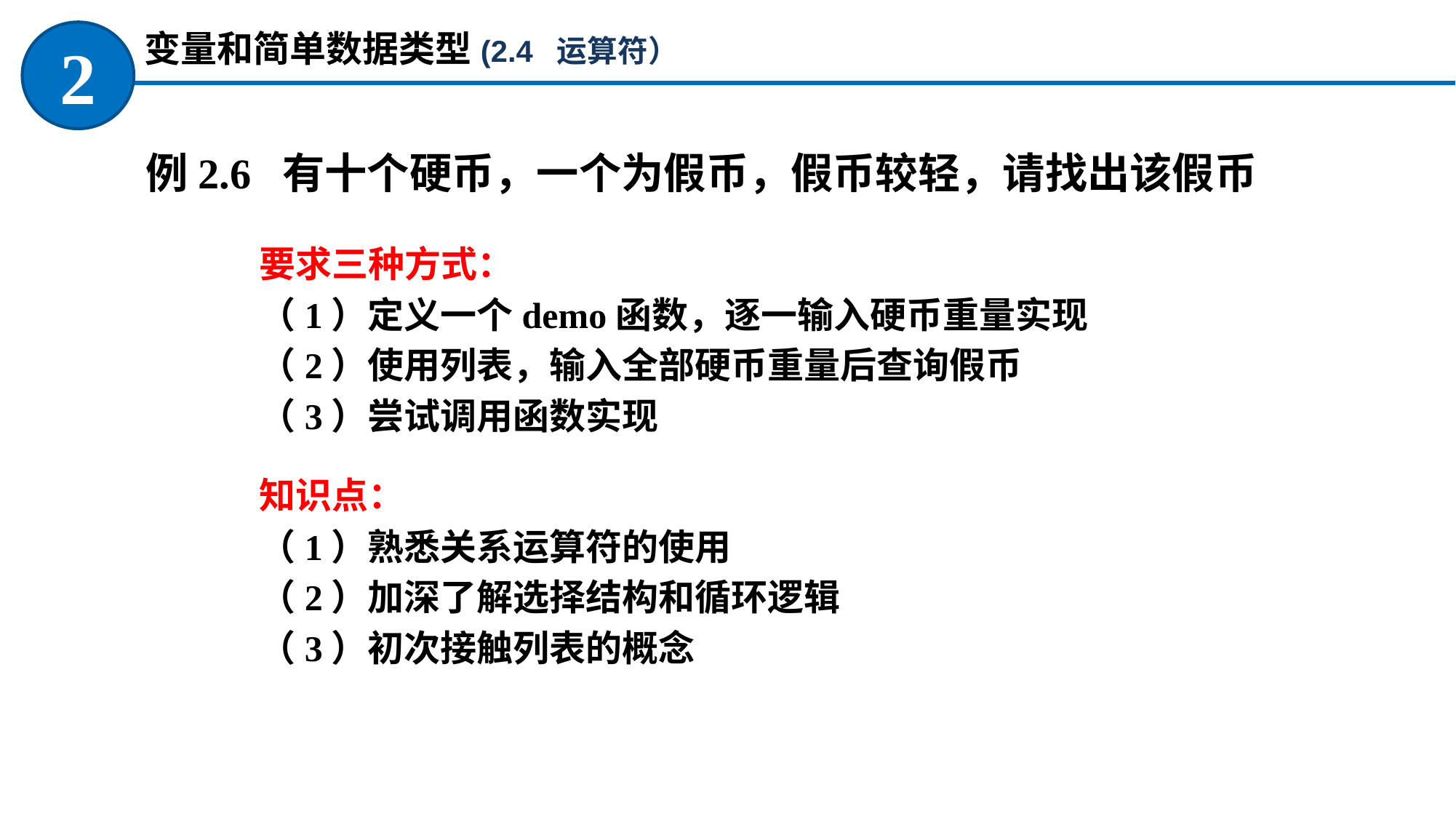

变量和简单数据类型(2.4  运算符）
2
例2.6  有十个硬币，一个为假币，假币较轻，请找出该假币
要求三种方式：
（1）定义一个demo函数，逐一输入硬币重量实现
（2）使用列表，输入全部硬币重量后查询假币
（3）尝试调用函数实现

知识点：
（1）熟悉关系运算符的使用
（2）加深了解选择结构和循环逻辑
（3）初次接触列表的概念